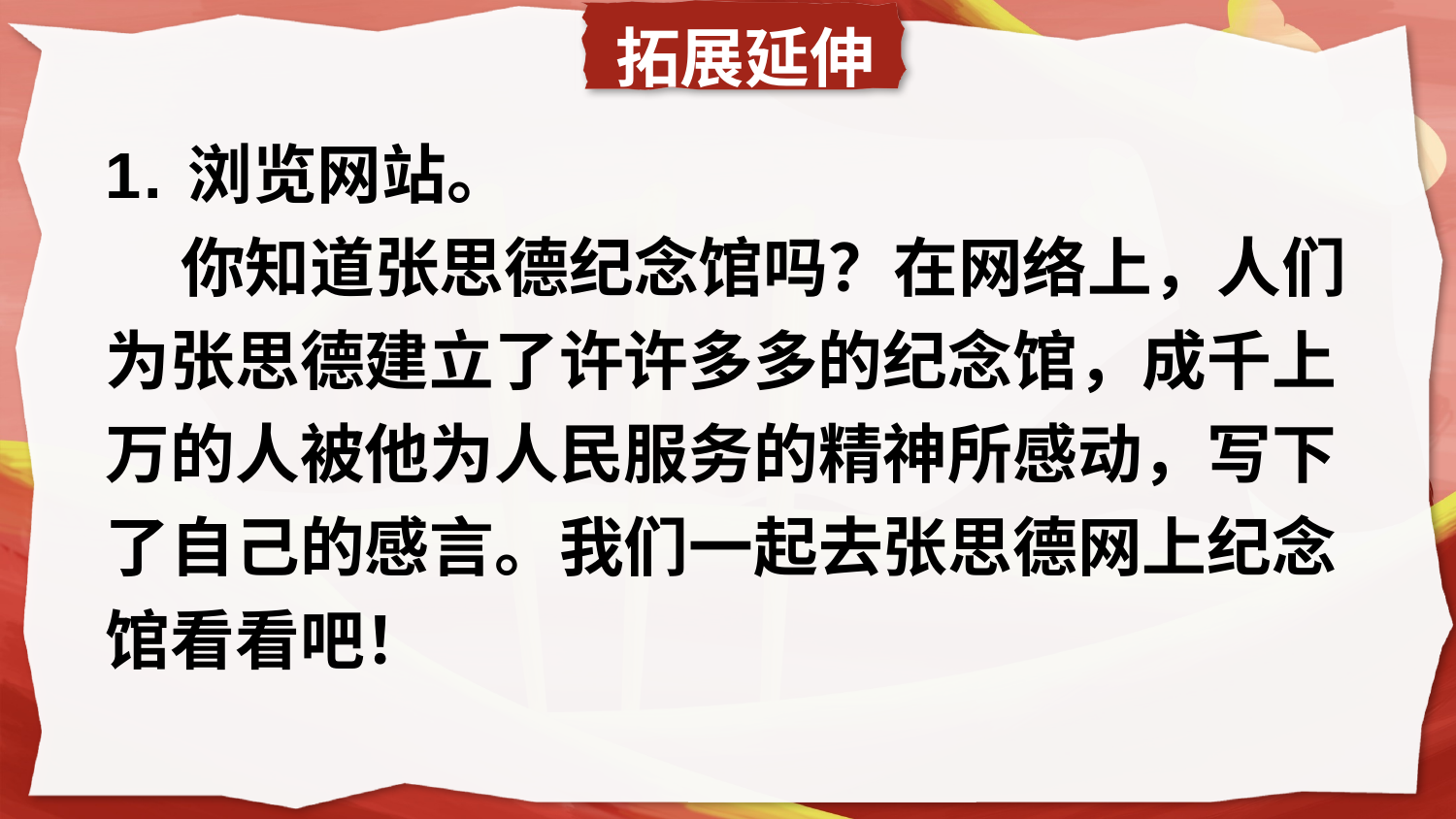

拓展延伸
浏览网站。
    你知道张思德纪念馆吗？在网络上，人们为张思德建立了许许多多的纪念馆，成千上万的人被他为人民服务的精神所感动，写下了自己的感言。我们一起去张思德网上纪念馆看看吧！